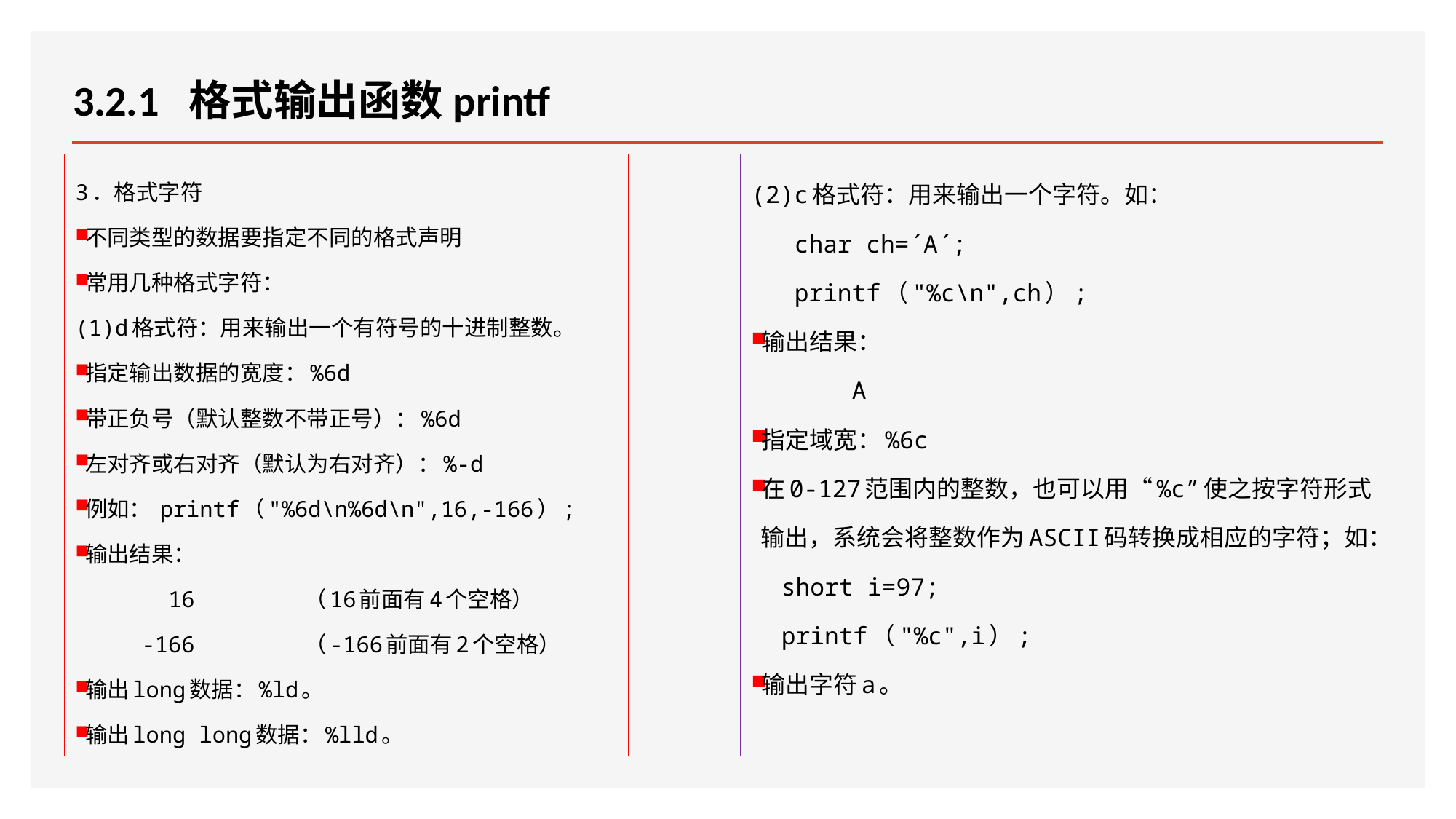

# 3.2.1  格式输出函数printf
3．格式字符
不同类型的数据要指定不同的格式声明
常用几种格式字符：
(1)d格式符：用来输出一个有符号的十进制整数。
指定输出数据的宽度：%6d
带正负号（默认整数不带正号）：%6d
左对齐或右对齐（默认为右对齐）：%-d
例如： printf（"%6d\n%6d\n",16,-166）;
输出结果：
       16        （16前面有4个空格）
     -166        （-166前面有2个空格）
输出long数据：%ld。
输出long long数据：%lld。
(2)c格式符：用来输出一个字符。如：
   char ch=´A´;
   printf（"%c\n",ch）;
输出结果：
       A
指定域宽：%6c
在0-127范围内的整数，也可以用“%c”使之按字符形式输出，系统会将整数作为ASCII码转换成相应的字符；如：
short i=97;
printf（"%c",i）;
输出字符a。